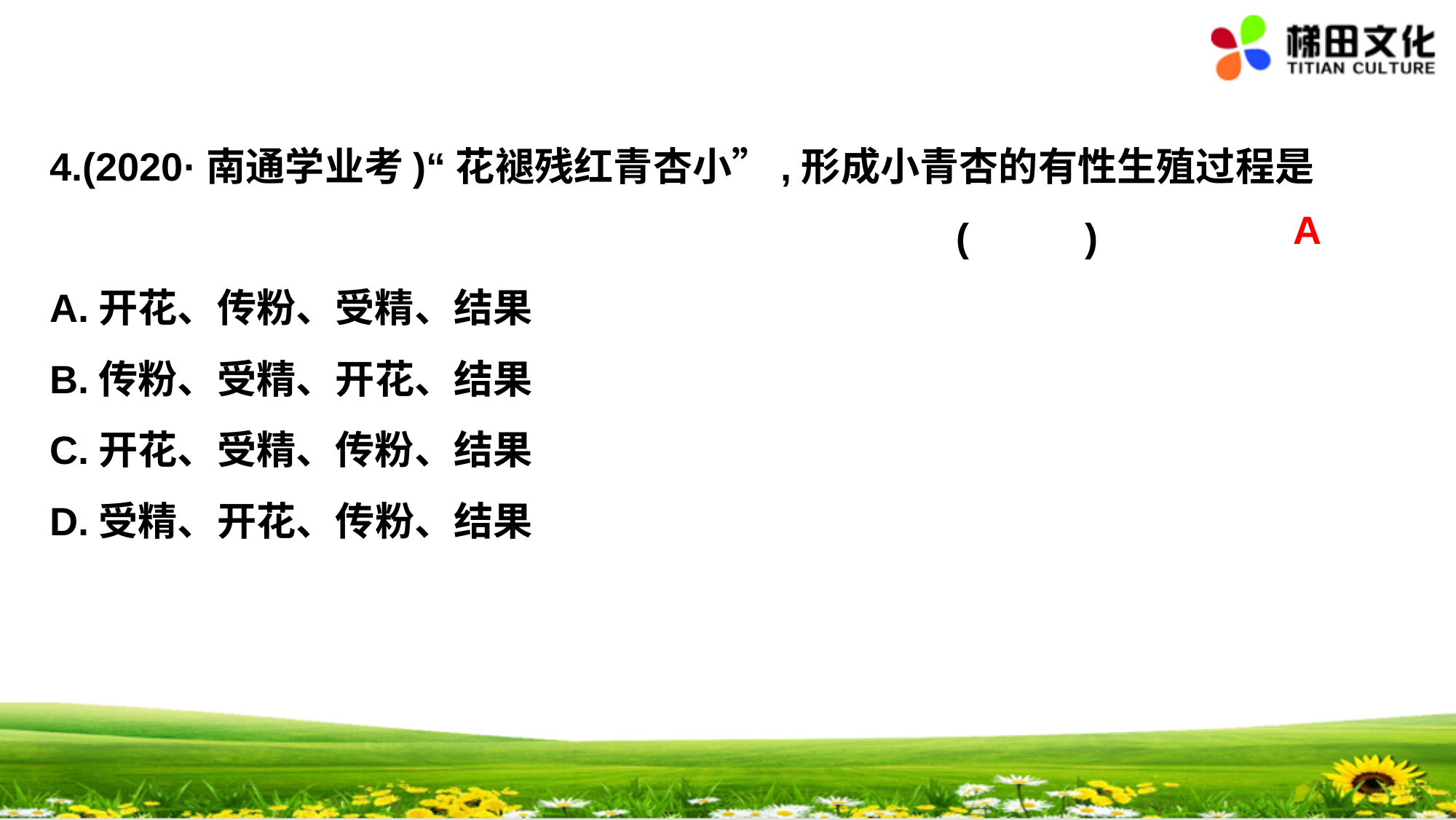

4.(2020·南通学业考)“花褪残红青杏小”,形成小青杏的有性生殖过程是
								   (　  　)
A.开花、传粉、受精、结果
B.传粉、受精、开花、结果
C.开花、受精、传粉、结果
D.受精、开花、传粉、结果
A